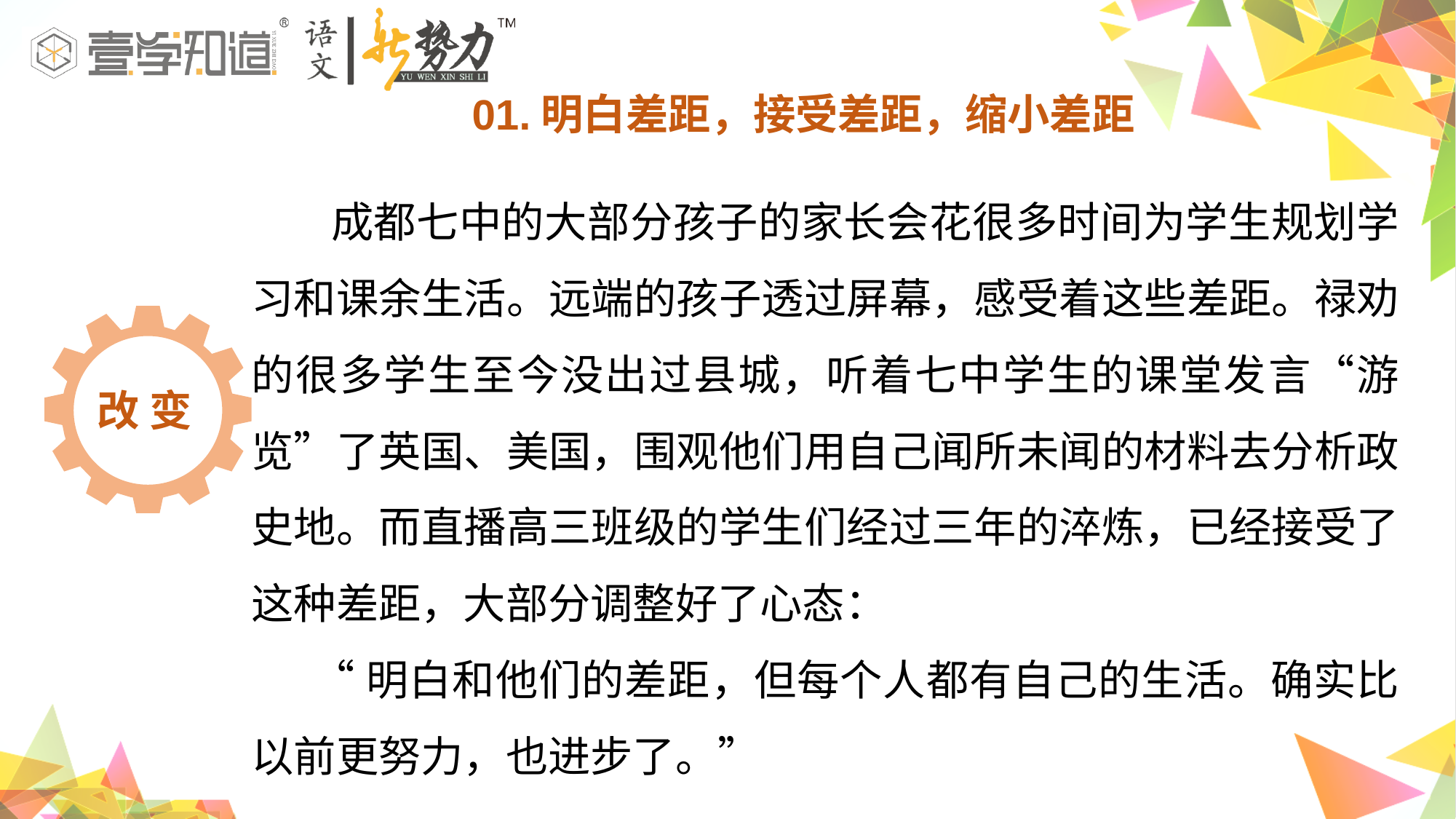

01.明白差距，接受差距，缩小差距
       成都七中的大部分孩子的家长会花很多时间为学生规划学习和课余生活。远端的孩子透过屏幕，感受着这些差距。禄劝的很多学生至今没出过县城，听着七中学生的课堂发言“游览”了英国、美国，围观他们用自己闻所未闻的材料去分析政史地。而直播高三班级的学生们经过三年的淬炼，已经接受了这种差距，大部分调整好了心态：
      “明白和他们的差距，但每个人都有自己的生活。确实比以前更努力，也进步了。”

改 变